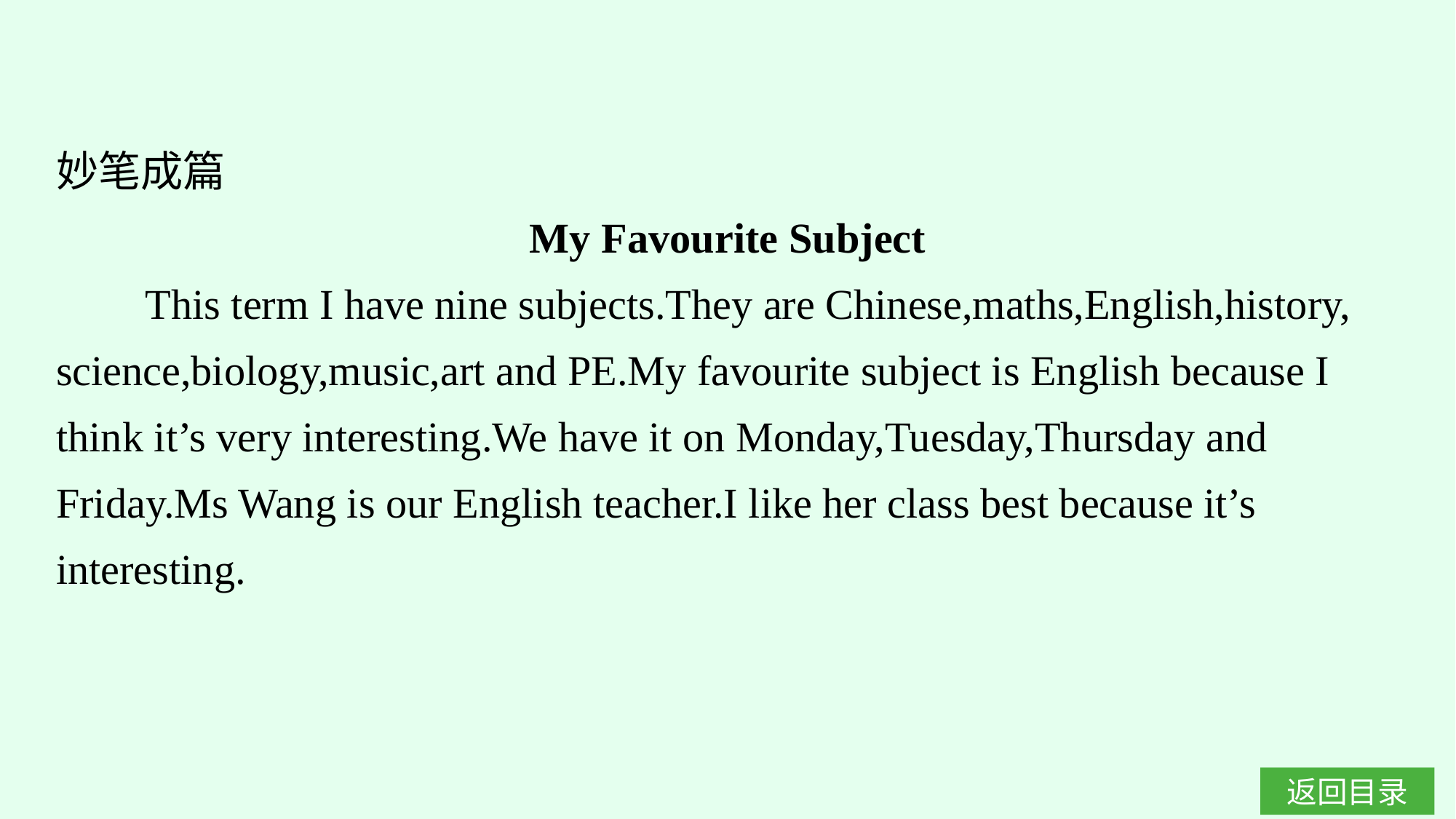

妙笔成篇
My Favourite Subject
     This term I have nine subjects.They are Chinese,maths,English,history, science,biology,music,art and PE.My favourite subject is English because I think it’s very interesting.We have it on Monday,Tuesday,Thursday and Friday.Ms Wang is our English teacher.I like her class best because it’s interesting.